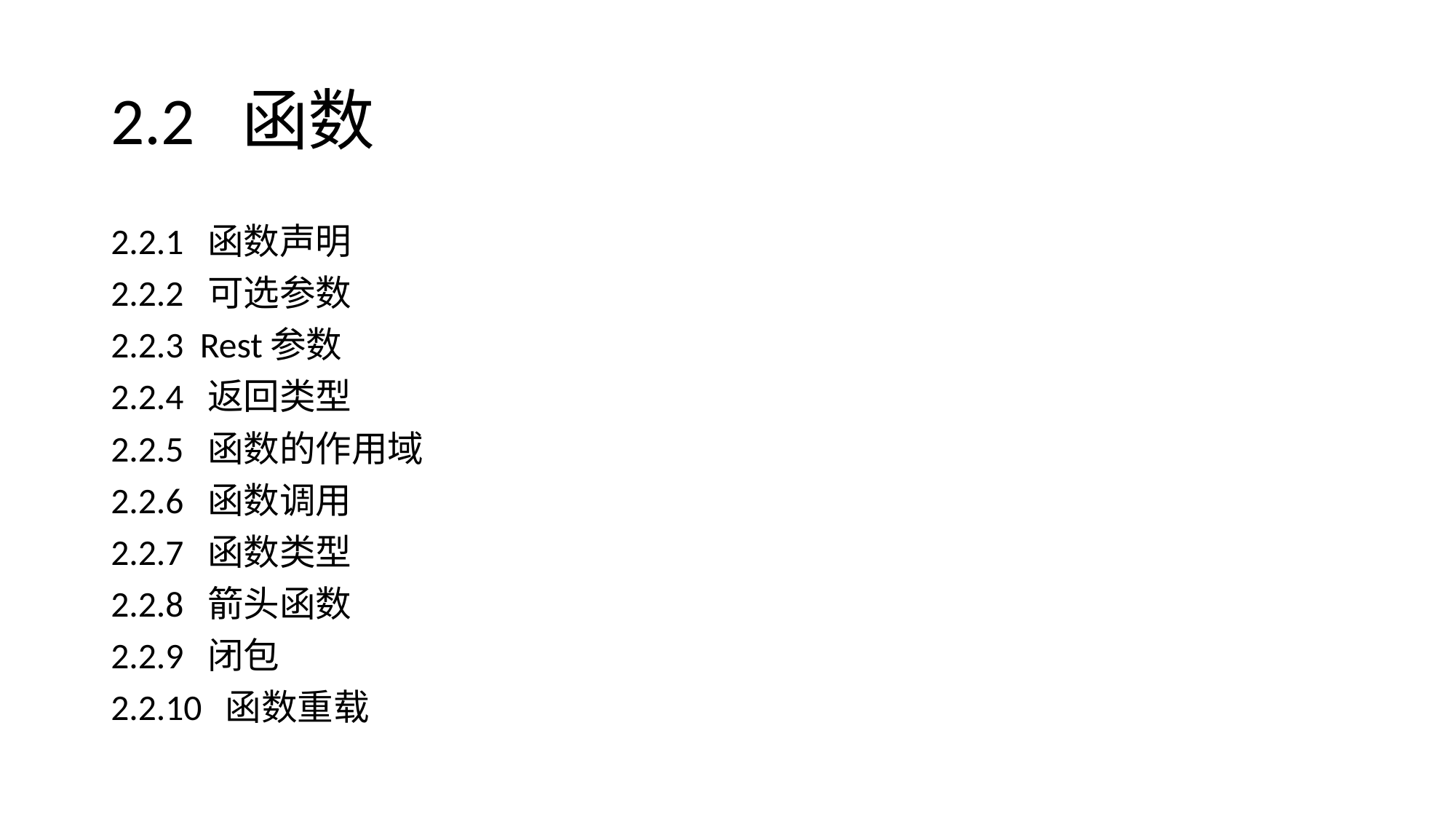

# 2.2  函数
2.2.1  函数声明
2.2.2  可选参数
2.2.3  Rest参数
2.2.4  返回类型
2.2.5  函数的作用域
2.2.6  函数调用
2.2.7  函数类型
2.2.8  箭头函数
2.2.9  闭包
2.2.10  函数重载